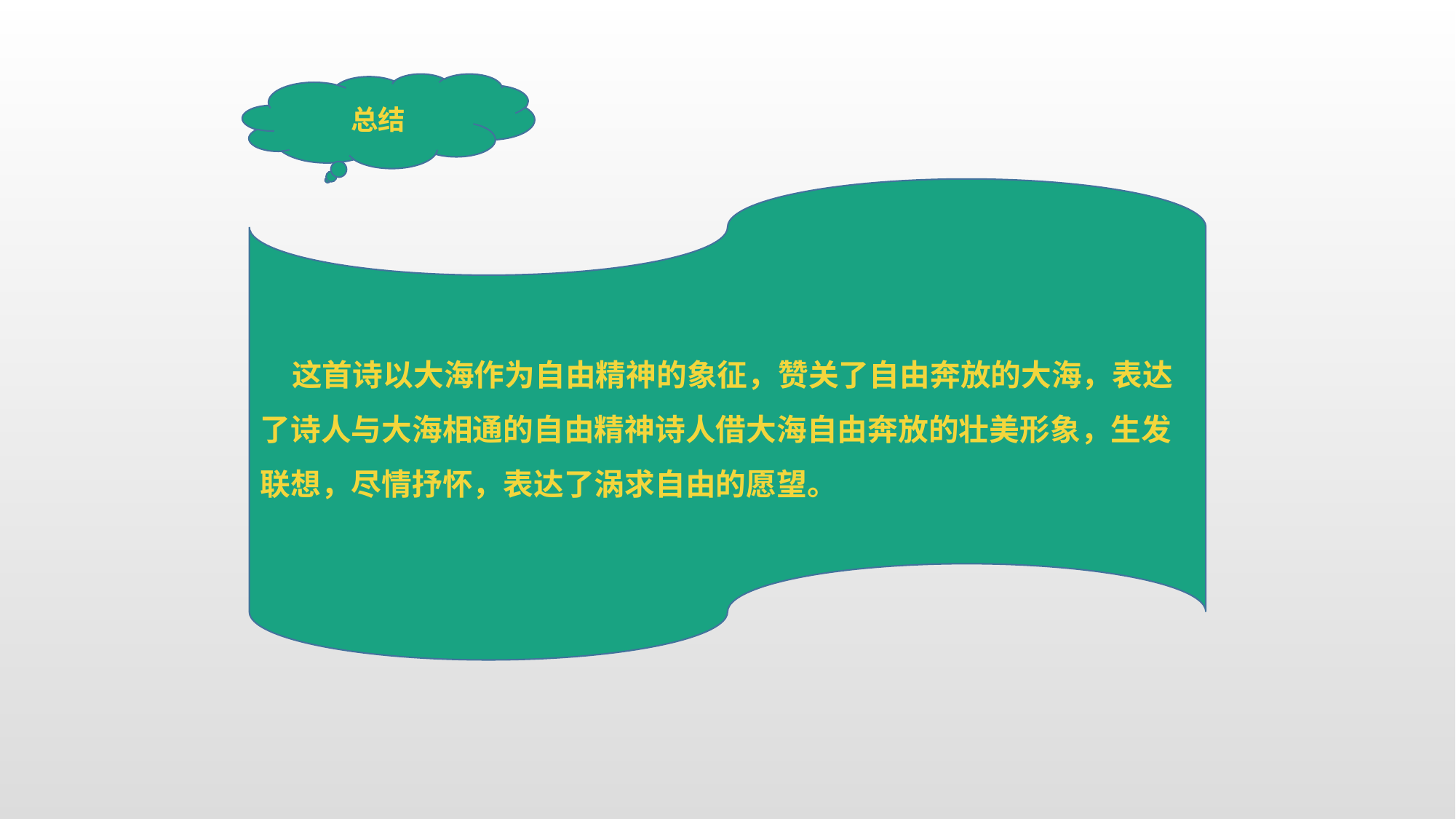

总结
这首诗以大海作为自由精神的象征，赞关了自由奔放的大海，表达了诗人与大海相通的自由精神诗人借大海自由奔放的壮美形象，生发联想，尽情抒怀，表达了涡求自由的愿望。